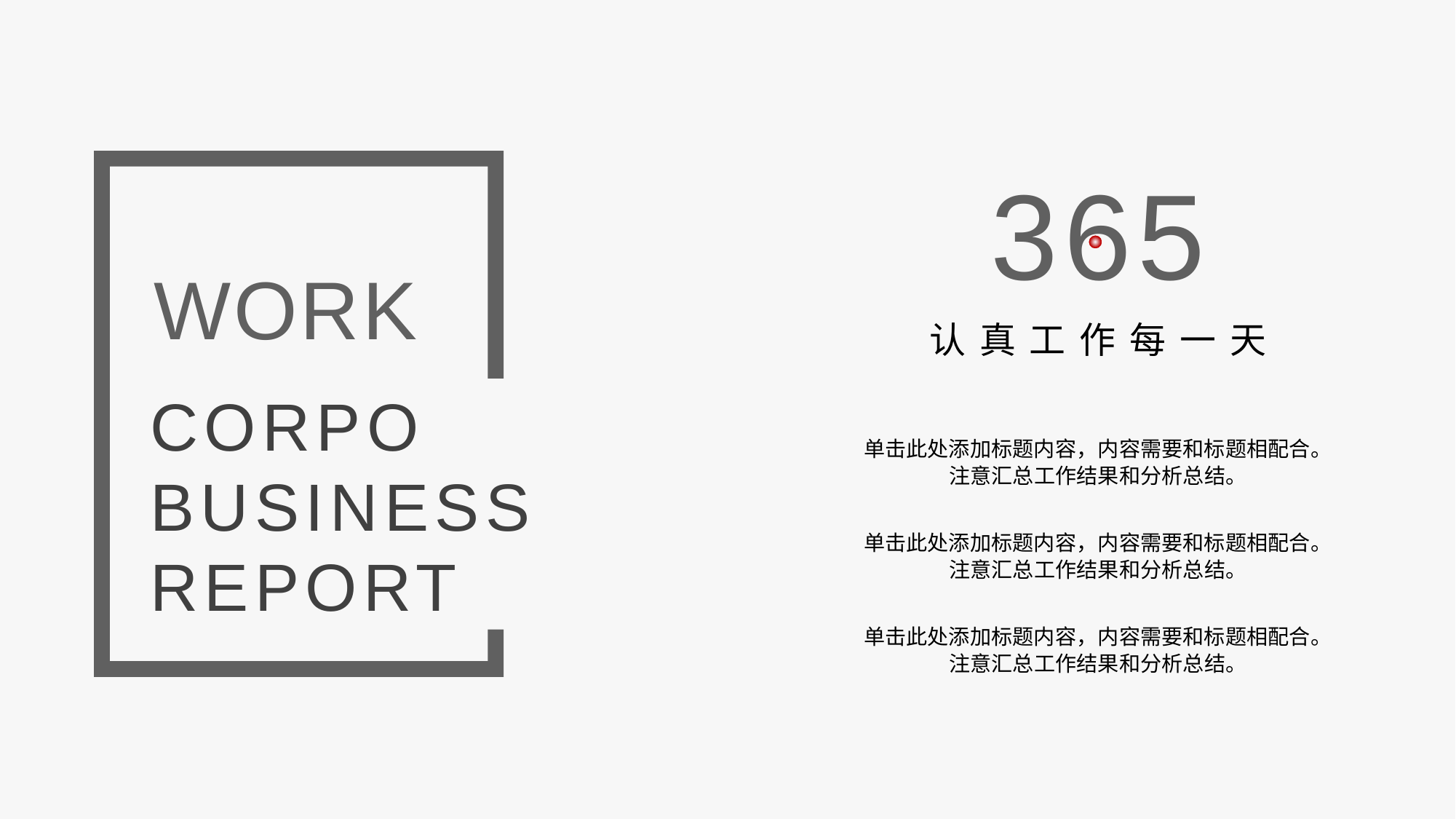

WORK
CORPO BUSINESS REPORT
365

认真工作每一天
单击此处添加标题内容，内容需要和标题相配合。注意汇总工作结果和分析总结。
单击此处添加标题内容，内容需要和标题相配合。注意汇总工作结果和分析总结。
单击此处添加标题内容，内容需要和标题相配合。注意汇总工作结果和分析总结。